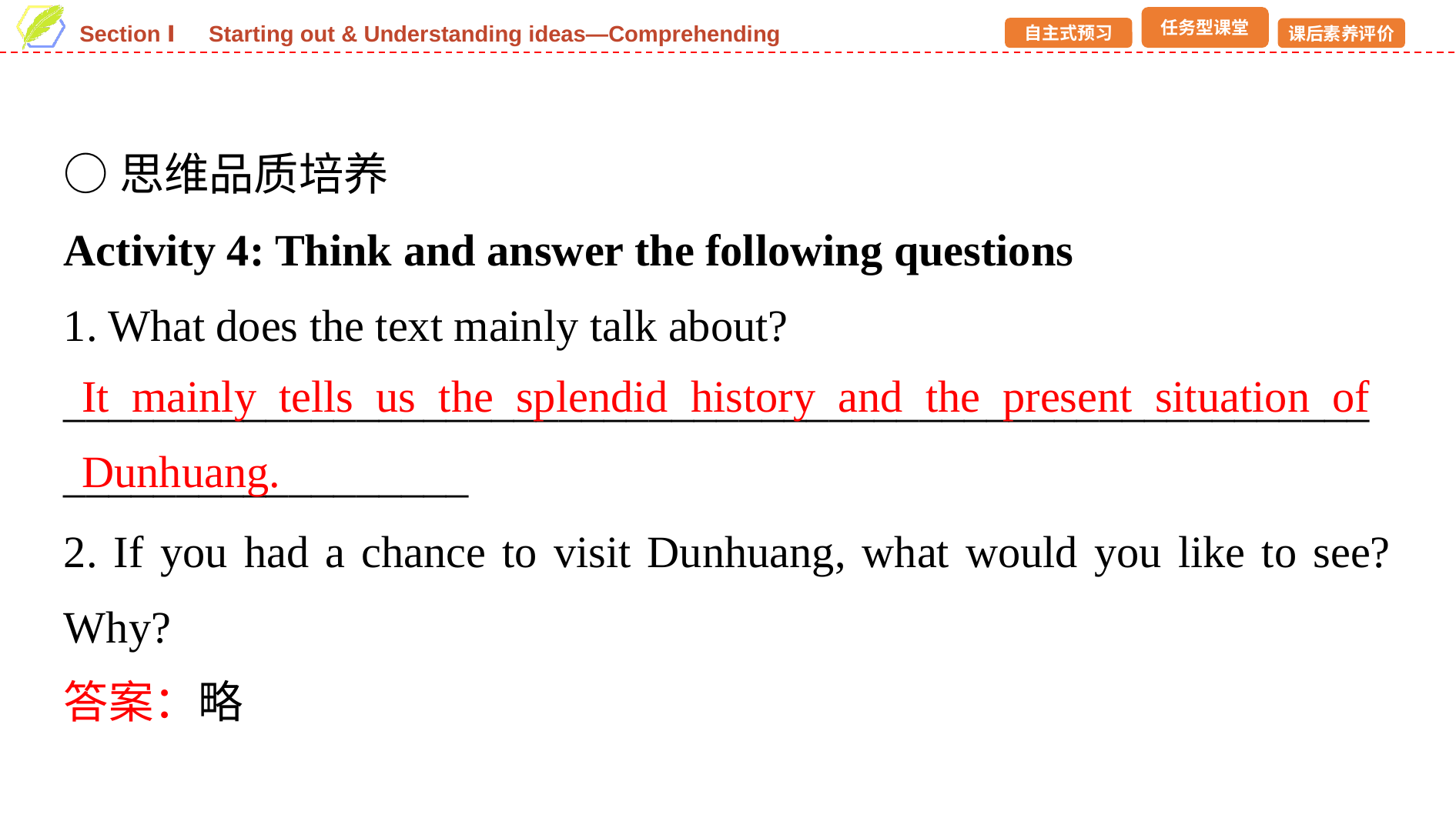

○思维品质培养
Activity 4: Think and answer the following questions
1. What does the text mainly talk about?
____________________________________________________________________________
2. If you had a chance to visit Dunhuang, what would you like to see? Why?
答案：略
It mainly tells us the splendid history and the present situation of Dunhuang.